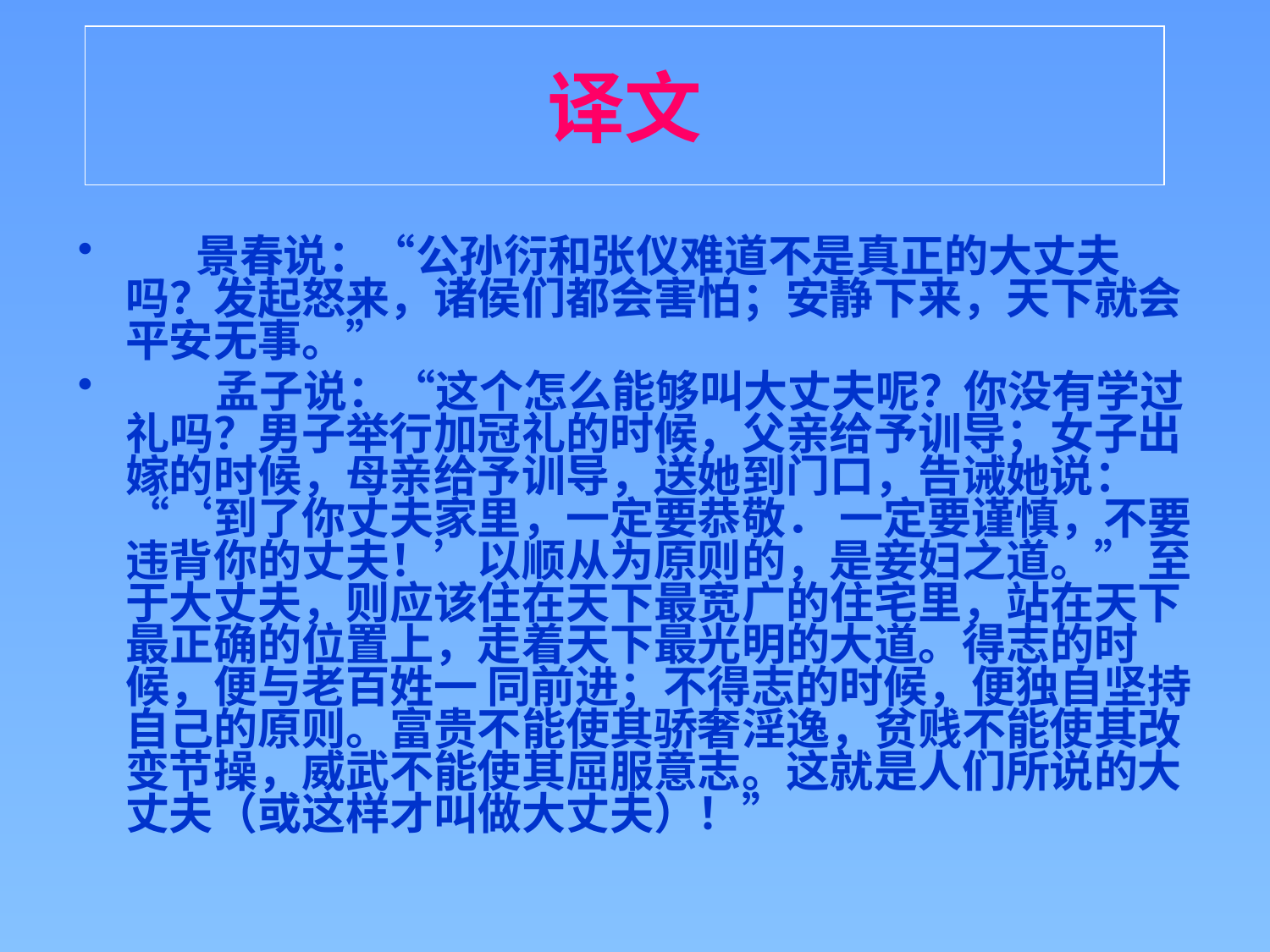

译文

      景春说：“公孙衍和张仪难道不是真正的大丈夫吗？发起怒来，诸侯们都会害怕；安静下来，天下就会平安无事。”
        孟子说：“这个怎么能够叫大丈夫呢？你没有学过礼吗？男子举行加冠礼的时候，父亲给予训导；女子出嫁的时候，母亲给予训导，送她到门口，告诫她说：“‘到了你丈夫家里，一定要恭敬． 一定要谨慎，不要违背你的丈夫！’以顺从为原则的，是妾妇之道。” 至于大丈夫，则应该住在天下最宽广的住宅里，站在天下最正确的位置上，走着天下最光明的大道。得志的时候，便与老百姓一 同前进；不得志的时候，便独自坚持自己的原则。富贵不能使其骄奢淫逸，贫贱不能使其改变节操，威武不能使其屈服意志。这就是人们所说的大丈夫（或这样才叫做大丈夫）！”